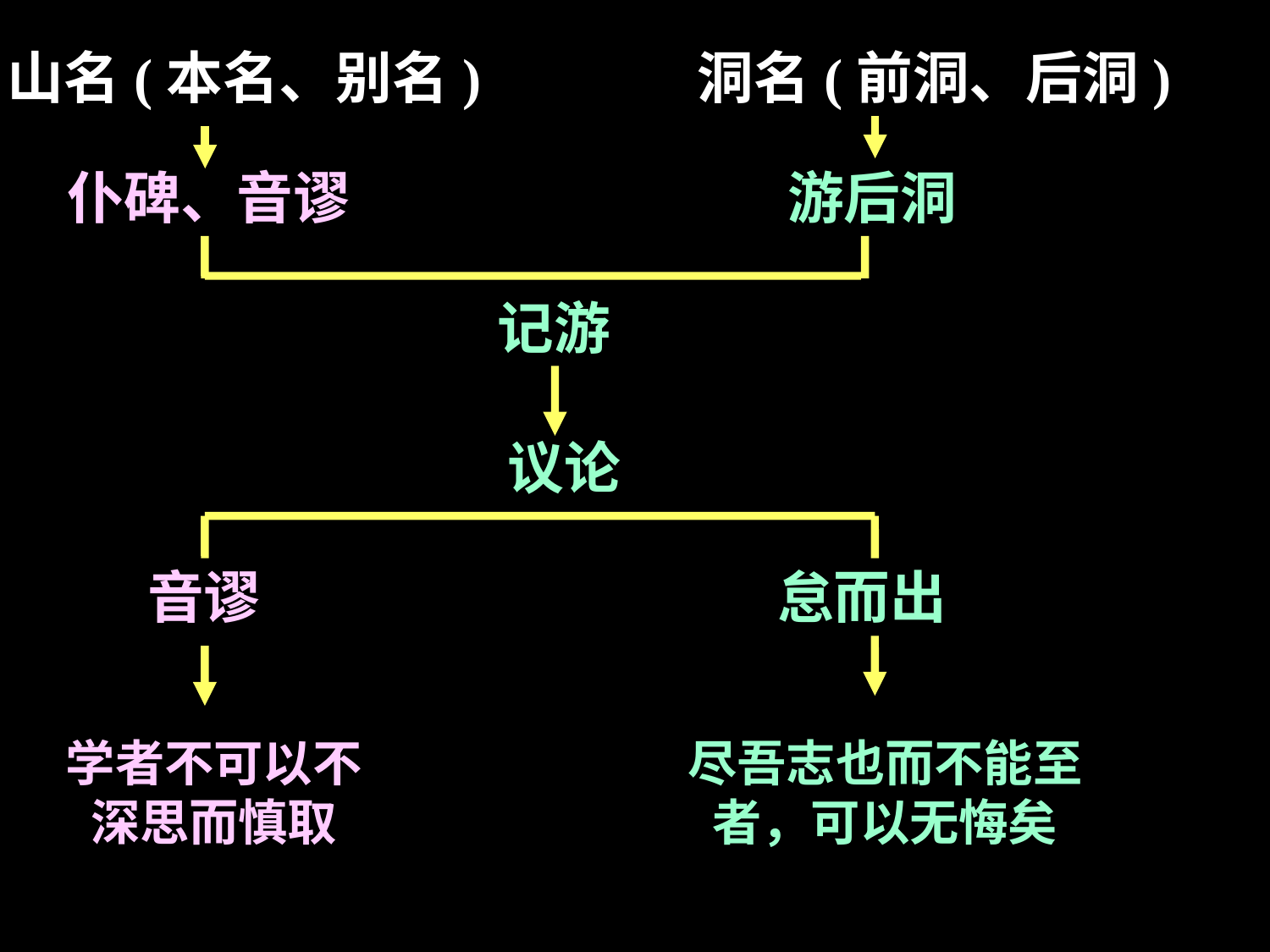

山名(本名、别名)
洞名(前洞、后洞)

仆碑、音谬
游后洞

记游

议论

音谬
怠而出

学者不可以不深思而慎取
尽吾志也而不能至
者，可以无悔矣